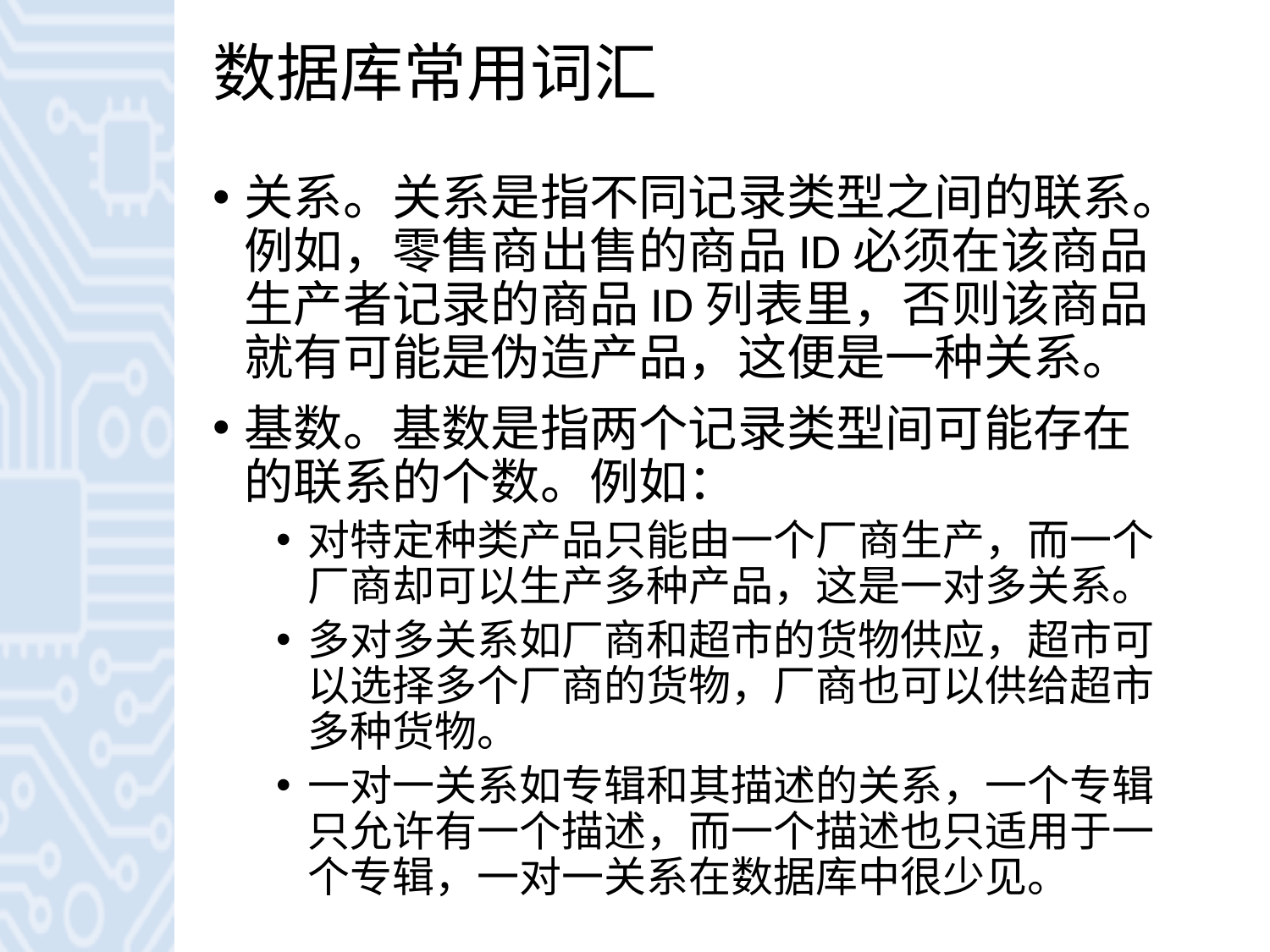

# 数据库常用词汇
关系。关系是指不同记录类型之间的联系。例如，零售商出售的商品ID必须在该商品生产者记录的商品ID列表里，否则该商品就有可能是伪造产品，这便是一种关系。
基数。基数是指两个记录类型间可能存在的联系的个数。例如：
对特定种类产品只能由一个厂商生产，而一个厂商却可以生产多种产品，这是一对多关系。
多对多关系如厂商和超市的货物供应，超市可以选择多个厂商的货物，厂商也可以供给超市多种货物。
一对一关系如专辑和其描述的关系，一个专辑只允许有一个描述，而一个描述也只适用于一个专辑，一对一关系在数据库中很少见。